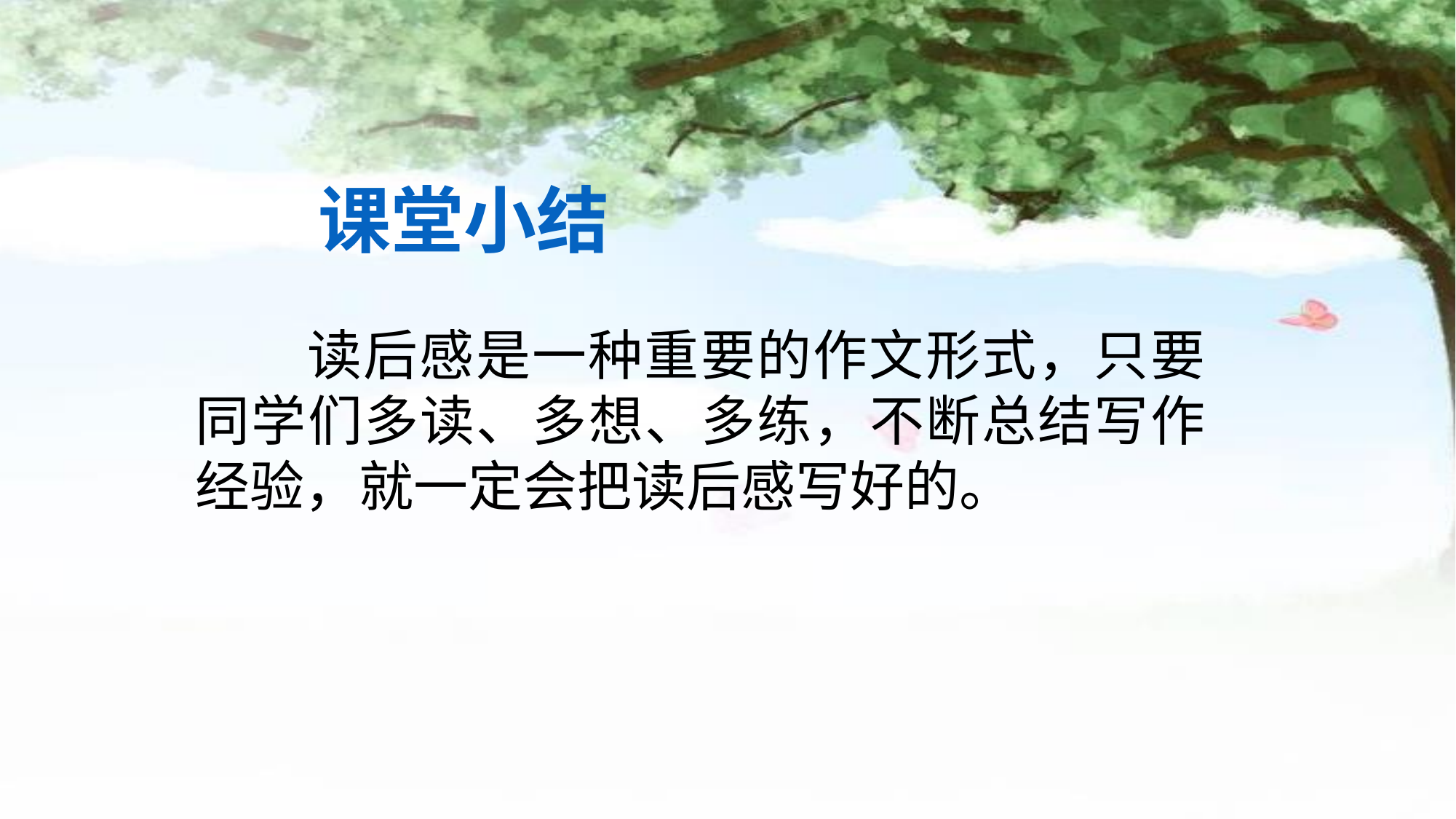

课堂小结
       读后感是一种重要的作文形式，只要同学们多读、多想、多练，不断总结写作经验，就一定会把读后感写好的。